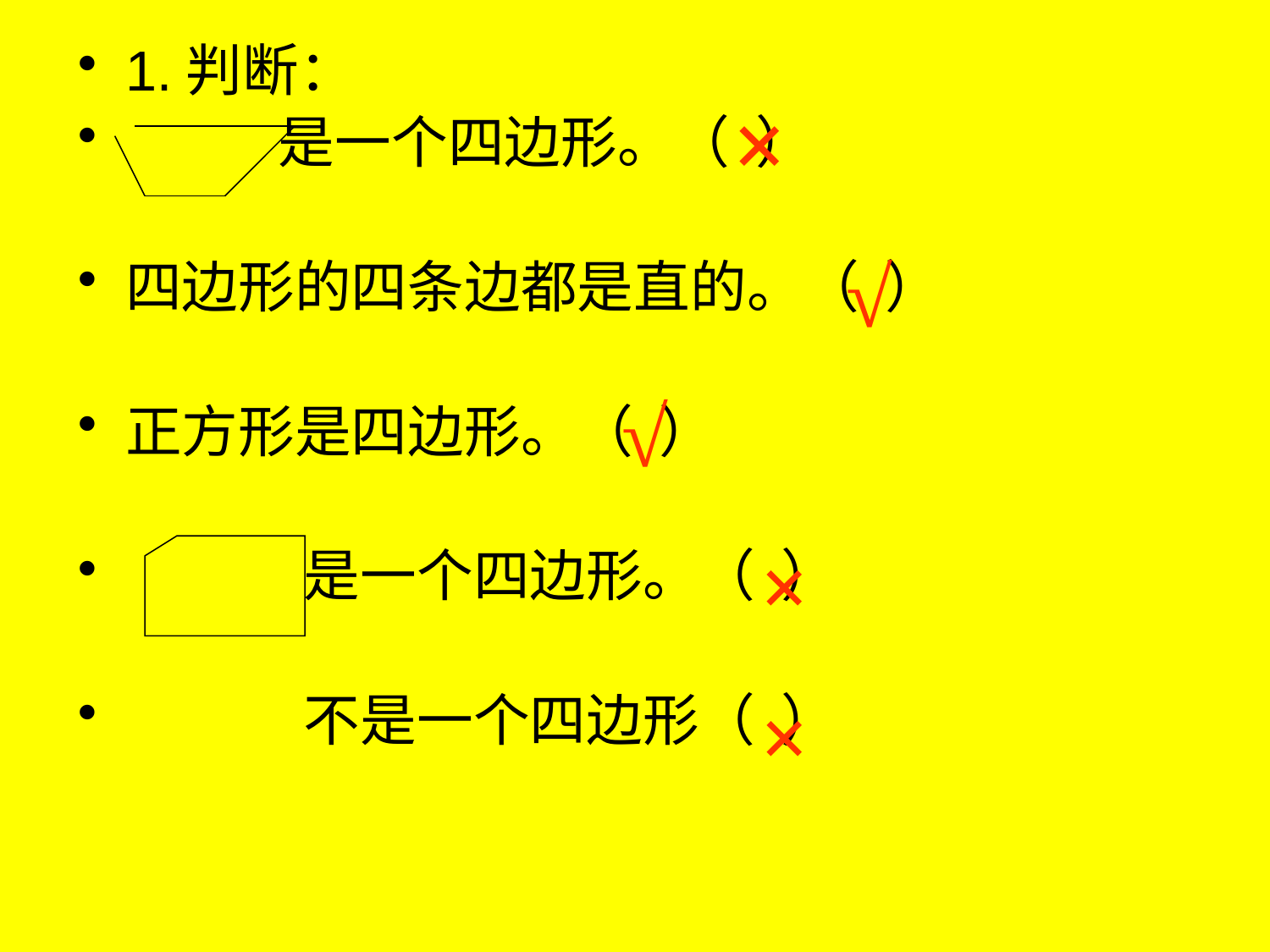

1.判断：
           是一个四边形。（  ）

四边形的四条边都是直的。（  ）

正方形是四边形。（  ）

             是一个四边形。（  ）

             不是一个四边形（  ）
×
√
√
×

×